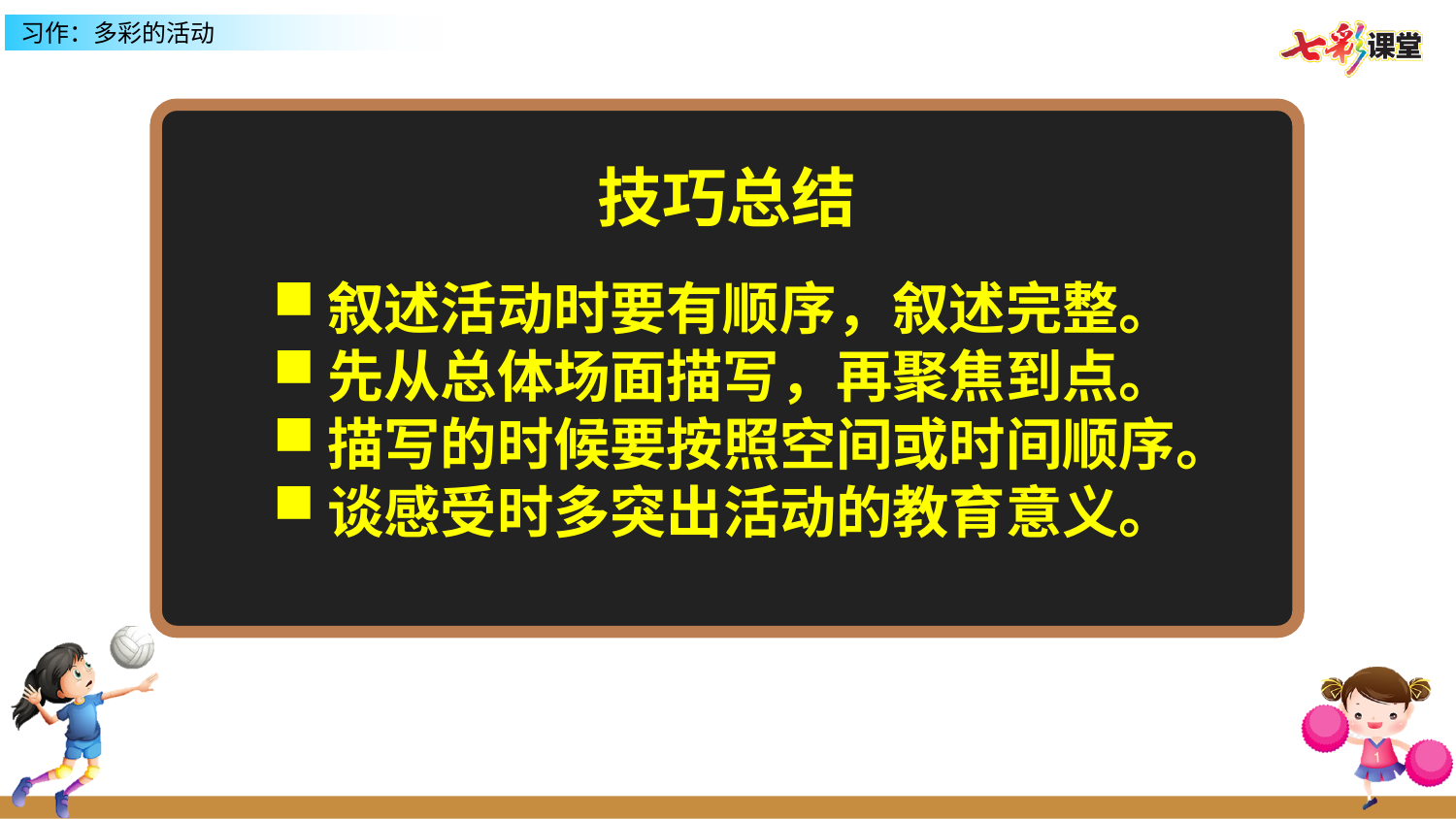

技巧总结
叙述活动时要有顺序，叙述完整。
先从总体场面描写，再聚焦到点。
描写的时候要按照空间或时间顺序。
谈感受时多突出活动的教育意义。